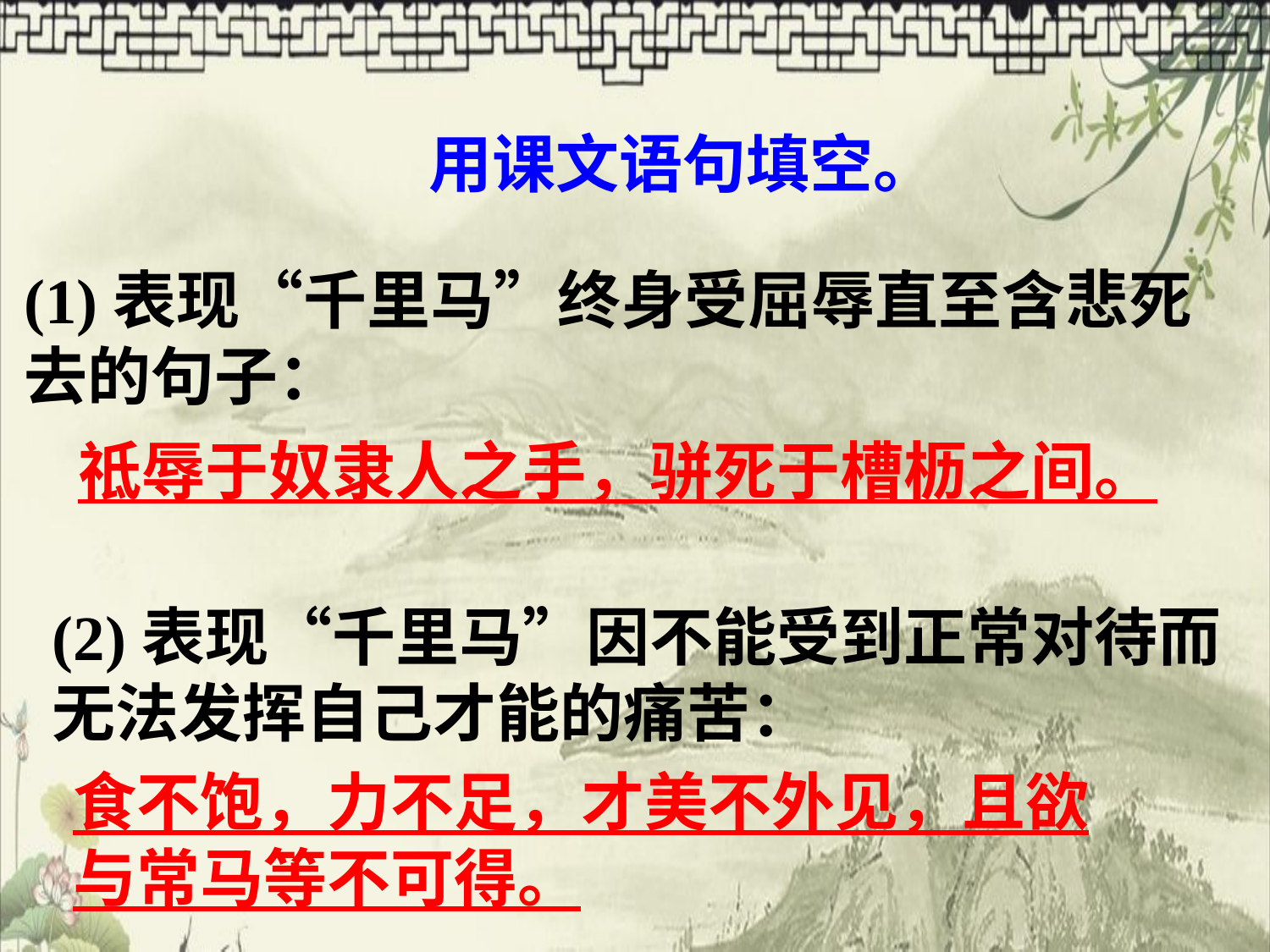

用课文语句填空。
(1)表现“千里马”终身受屈辱直至含悲死去的句子：
祗辱于奴隶人之手，骈死于槽枥之间。
(2)表现“千里马”因不能受到正常对待而无法发挥自己才能的痛苦：
食不饱，力不足，才美不外见，且欲与常马等不可得。